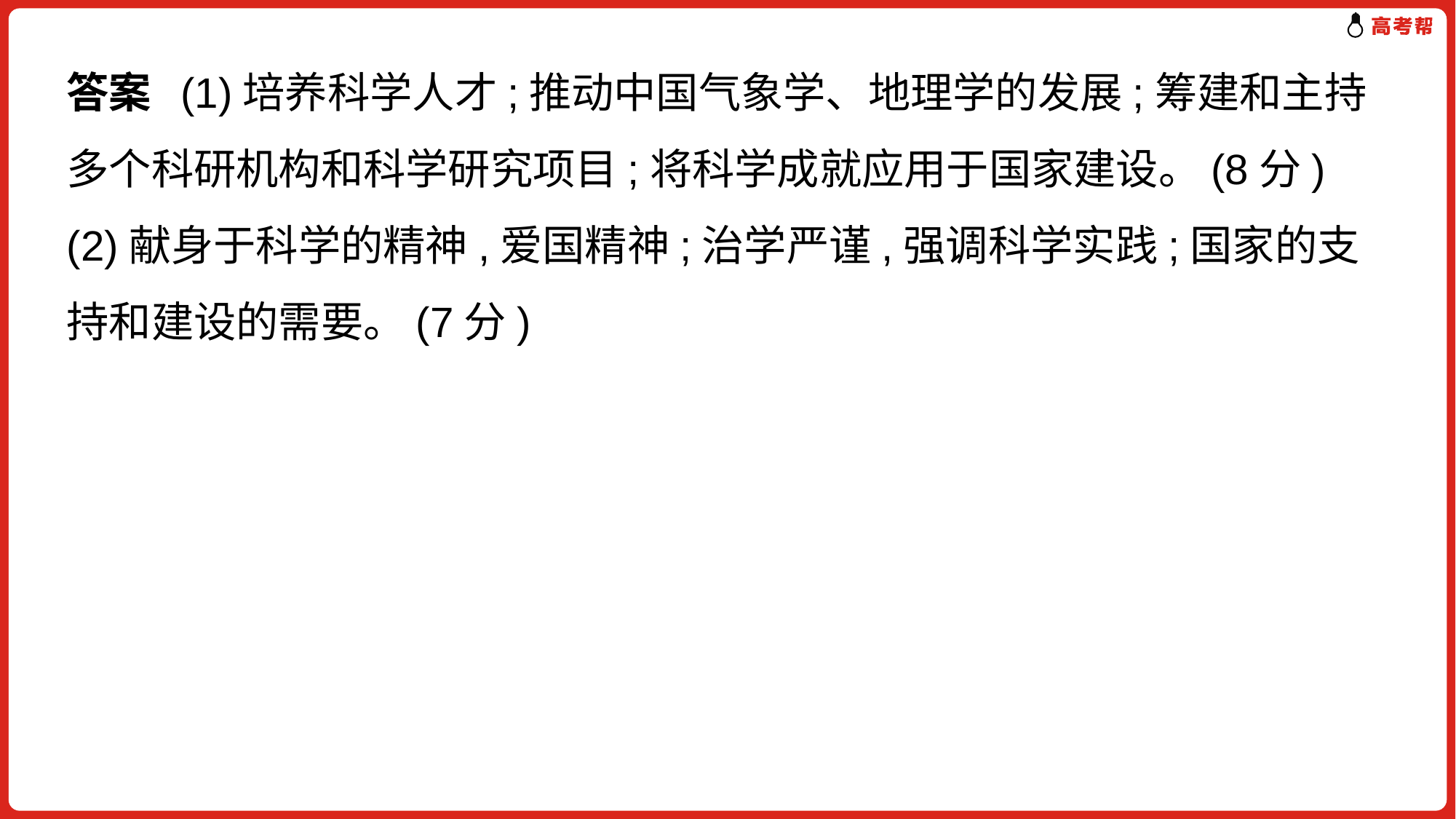

答案  (1)培养科学人才;推动中国气象学、地理学的发展;筹建和主持多个科研机构和科学研究项目;将科学成就应用于国家建设。(8分)
(2)献身于科学的精神,爱国精神;治学严谨,强调科学实践;国家的支持和建设的需要。(7分)